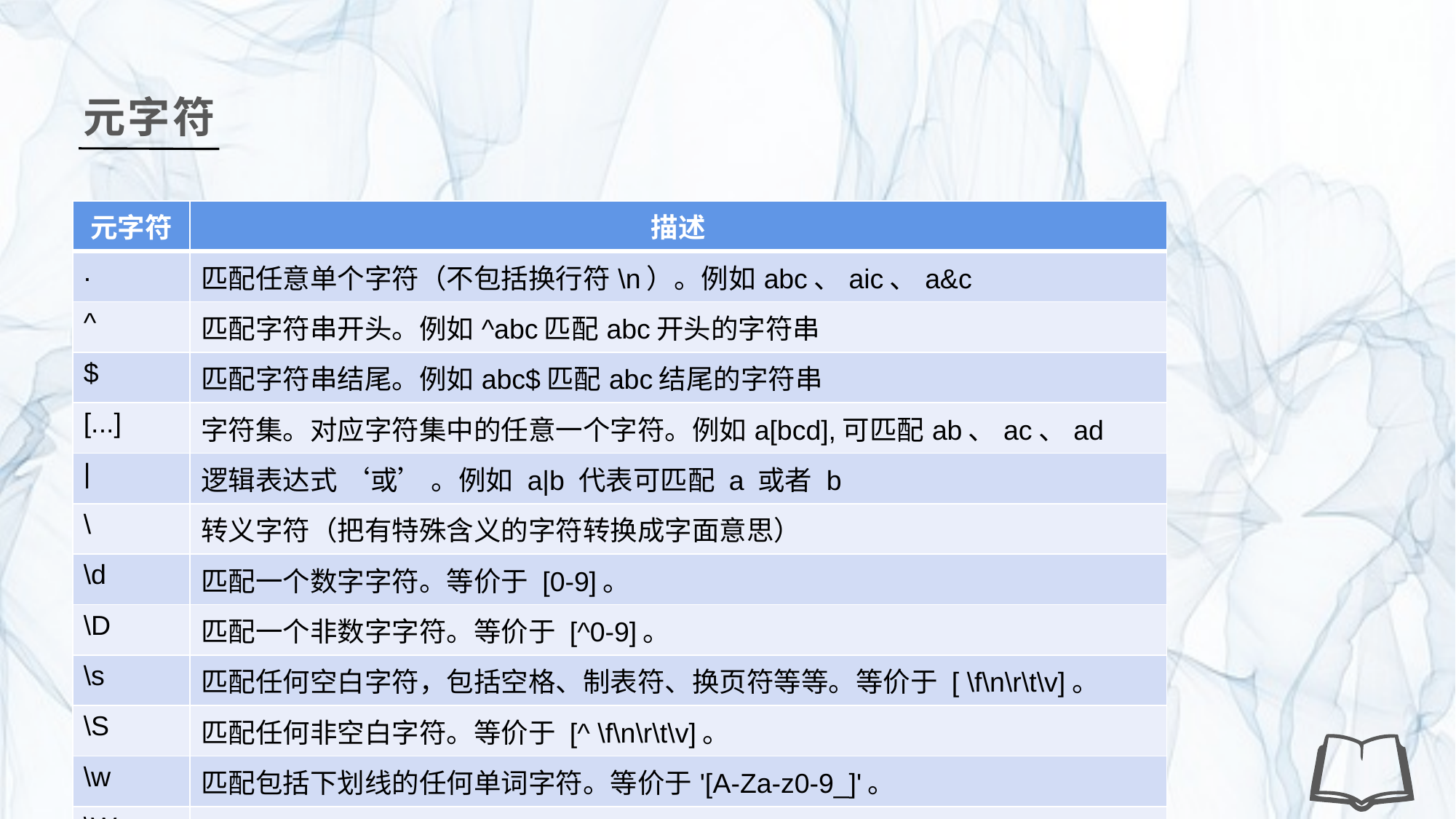

元字符
| 元字符 | 描述 |
| --- | --- |
| . | 匹配任意单个字符（不包括换行符\n）。例如abc、aic、a&c |
| ^ | 匹配字符串开头。例如^abc匹配abc开头的字符串 |
| $ | 匹配字符串结尾。例如abc$匹配abc结尾的字符串 |
| [...] | 字符集。对应字符集中的任意一个字符。例如a[bcd],可匹配ab、ac、ad |
| | | 逻辑表达式 ‘或’ 。例如 a|b 代表可匹配 a 或者 b |
| \ | 转义字符（把有特殊含义的字符转换成字面意思） |
| \d | 匹配一个数字字符。等价于 [0-9]。 |
| \D | 匹配一个非数字字符。等价于 [^0-9]。 |
| \s | 匹配任何空白字符，包括空格、制表符、换页符等等。等价于 [ \f\n\r\t\v]。 |
| \S | 匹配任何非空白字符。等价于 [^ \f\n\r\t\v]。 |
| \w | 匹配包括下划线的任何单词字符。等价于'[A-Za-z0-9\_]'。 |
| \W | 匹配任何非单词字符。等价于 '[^A-Za-z0-9\_]'。 |
| \A | 仅匹配字符串开头。例如\Aabc |

49